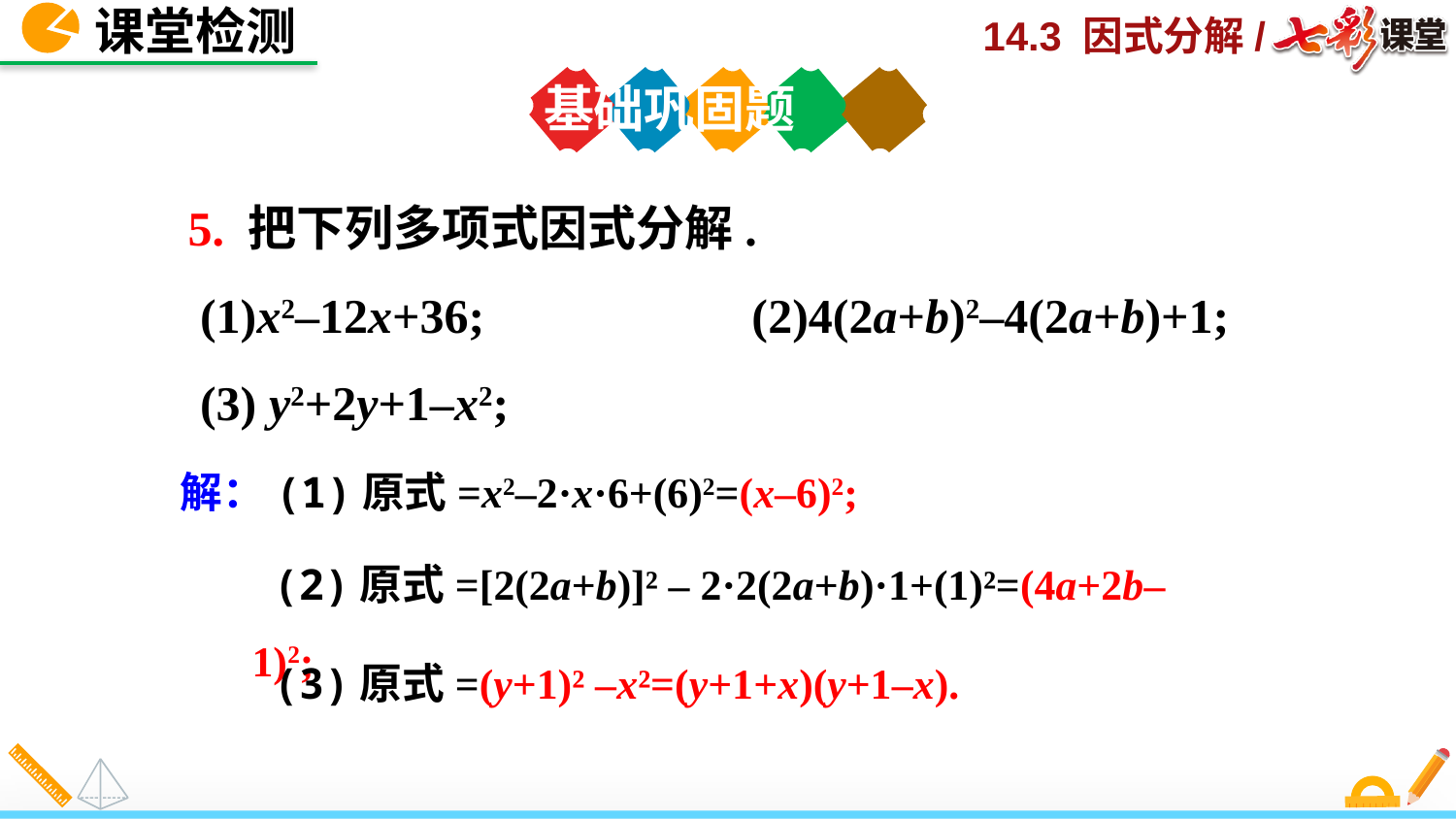

课堂检测

基础巩固题

5. 把下列多项式因式分解.
 (1)x2–12x+36;                      (2)4(2a+b)2–4(2a+b)+1;
 (3) y2+2y+1–x2;
解：(1)原式=x2–2·x·6+(6)2=(x–6)2;
  (2)原式=[2(2a+b)]² – 2·2(2a+b)·1+(1)²=(4a+2b– 1)2;
  (3)原式=(y+1)² –x²=(y+1+x)(y+1–x).